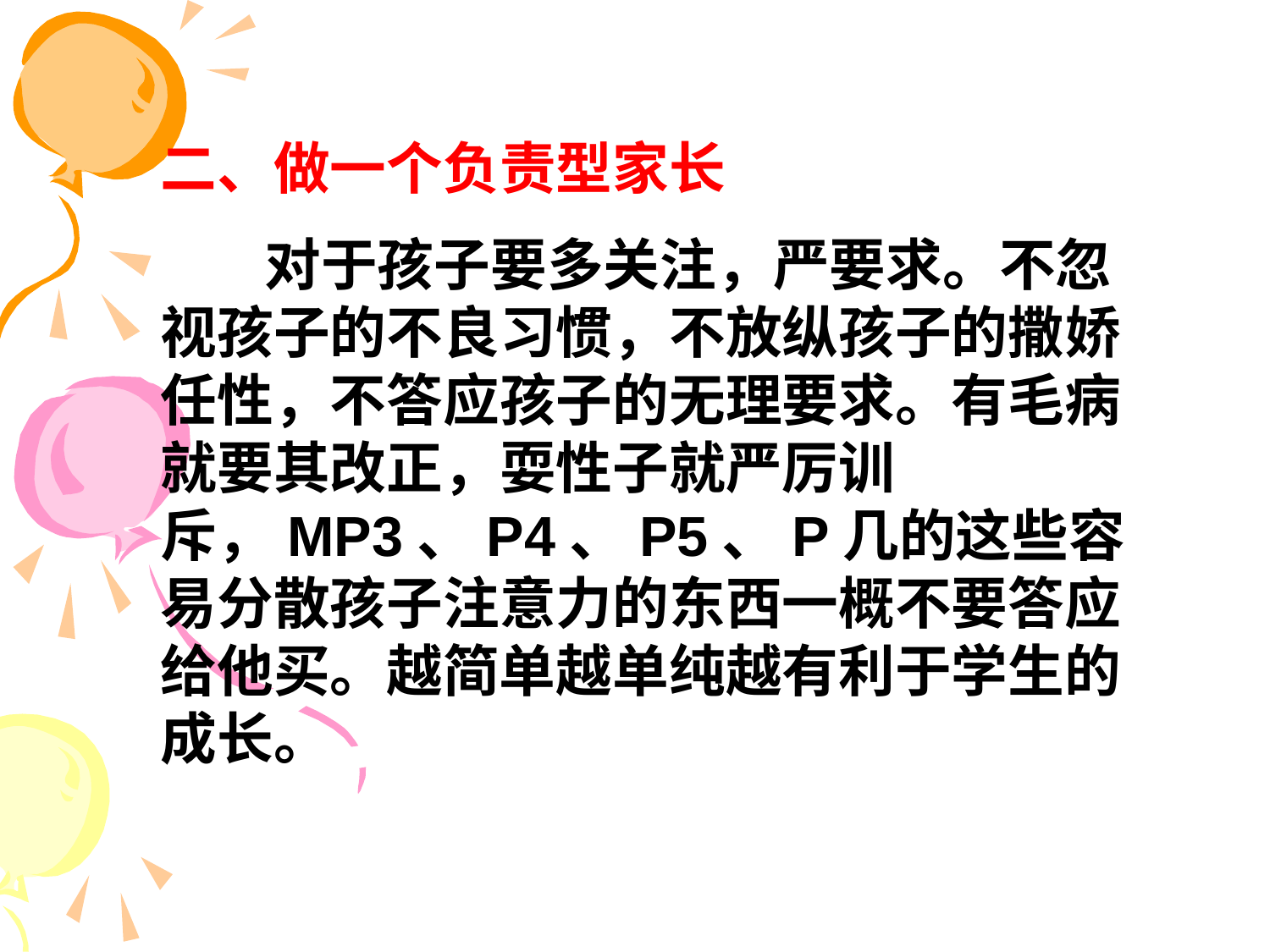

二、做一个负责型家长
       对于孩子要多关注，严要求。不忽视孩子的不良习惯，不放纵孩子的撒娇任性，不答应孩子的无理要求。有毛病就要其改正，耍性子就严厉训斥，MP3、P4、P5、P几的这些容易分散孩子注意力的东西一概不要答应给他买。越简单越单纯越有利于学生的成长。